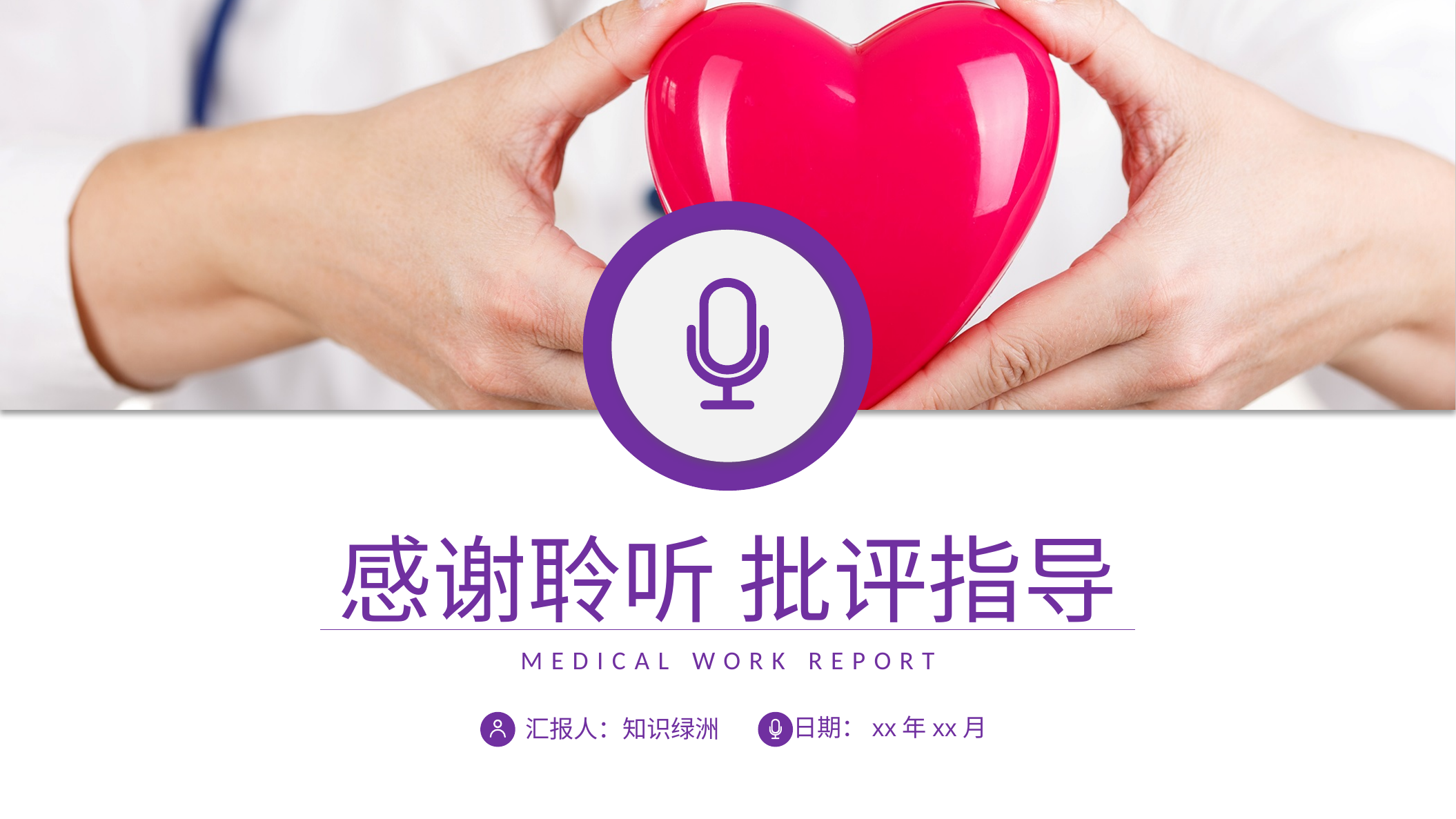

感谢聆听 批评指导
Medical work report
日期：xx年xx月
汇报人：知识绿洲